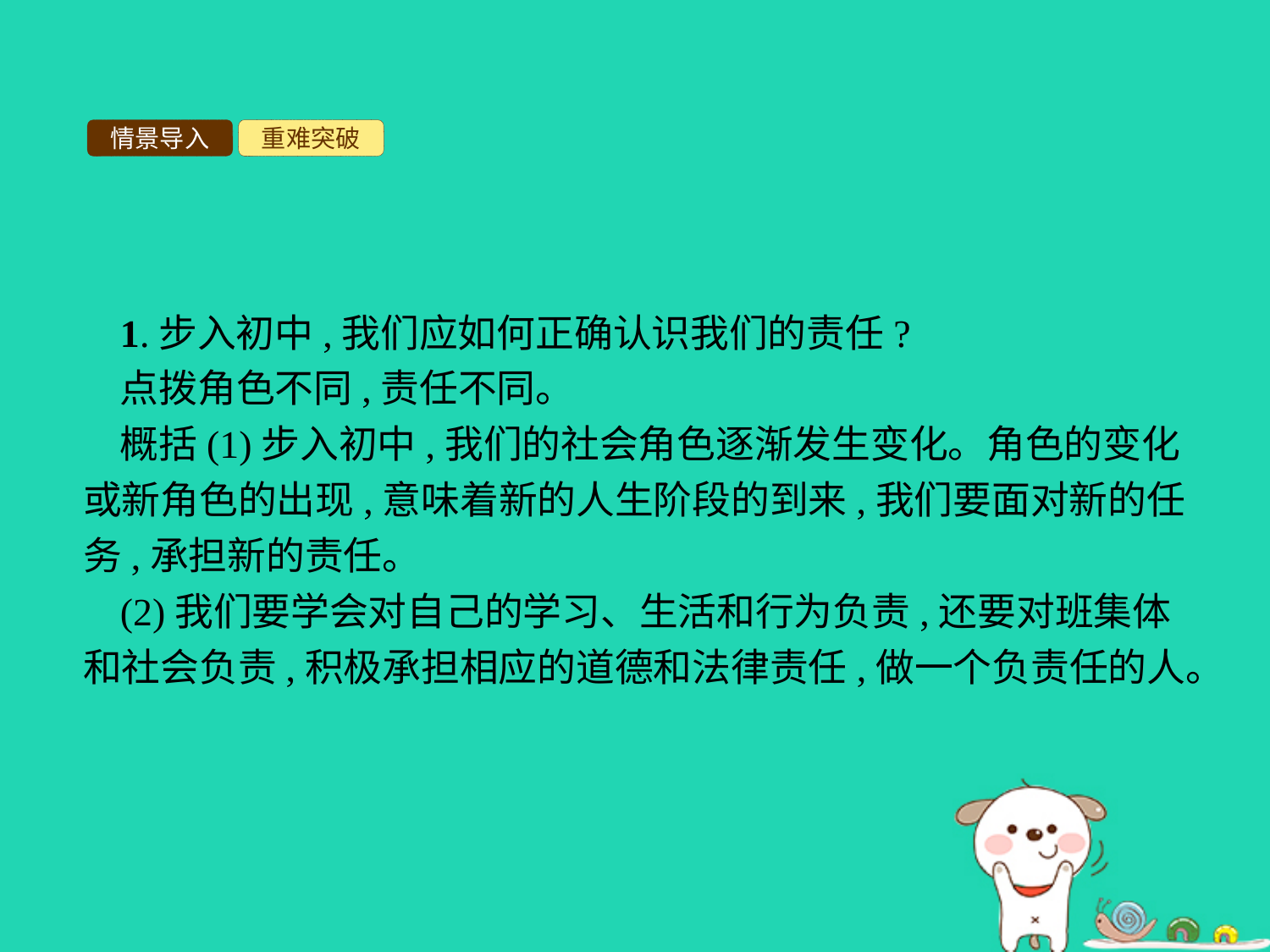

情景导入
重难突破
1.步入初中,我们应如何正确认识我们的责任?
点拨角色不同,责任不同。
概括(1)步入初中,我们的社会角色逐渐发生变化。角色的变化或新角色的出现,意味着新的人生阶段的到来,我们要面对新的任务,承担新的责任。
(2)我们要学会对自己的学习、生活和行为负责,还要对班集体和社会负责,积极承担相应的道德和法律责任,做一个负责任的人。